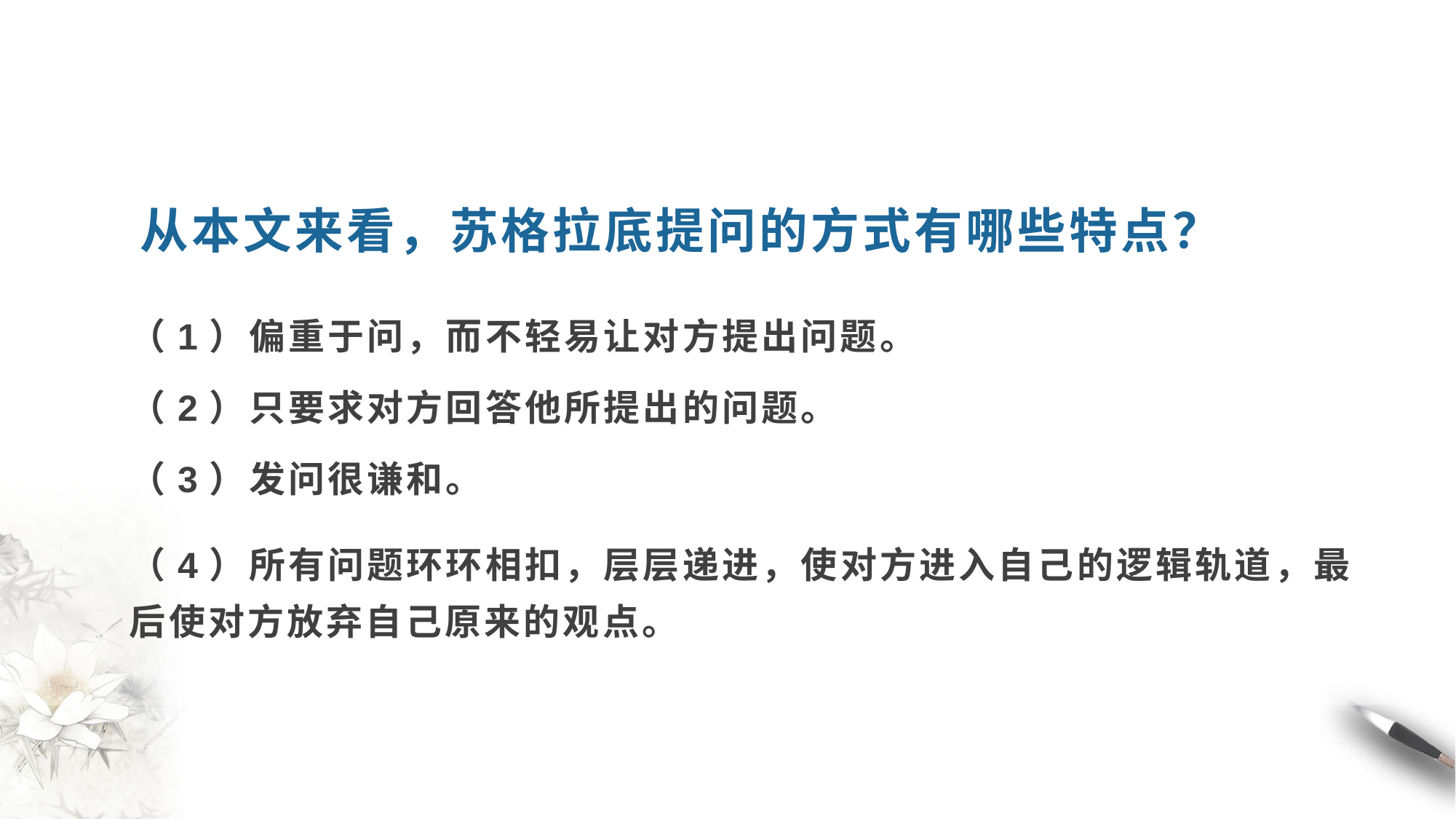

从本文来看，苏格拉底提问的方式有哪些特点？
（1）偏重于问，而不轻易让对方提出问题。
（2）只要求对方回答他所提出的问题。
（3）发问很谦和。
（4）所有问题环环相扣，层层递进，使对方进入自己的逻辑轨道，最后使对方放弃自己原来的观点。